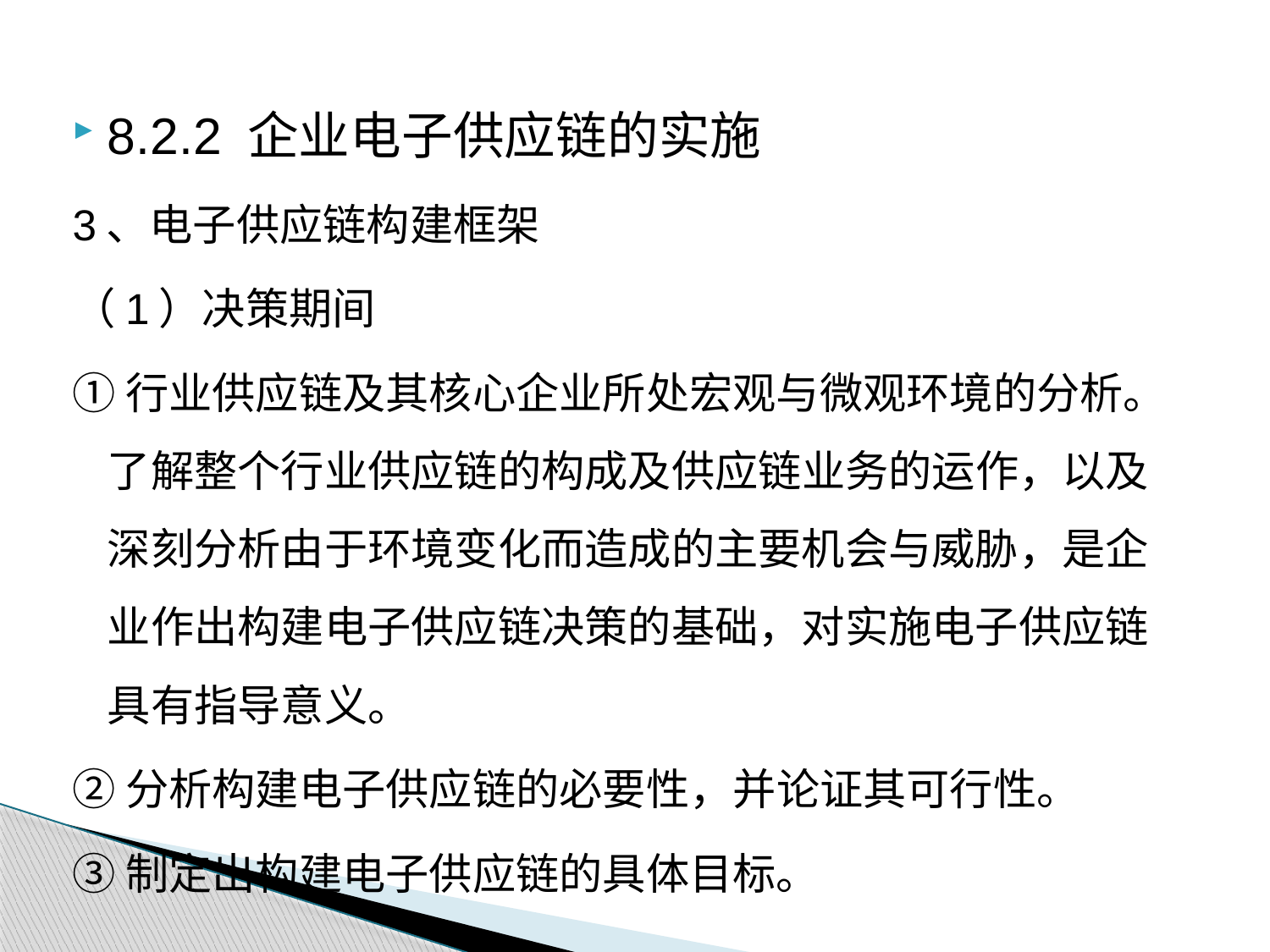

8.2.2 企业电子供应链的实施
3、电子供应链构建框架
（1）决策期间
①行业供应链及其核心企业所处宏观与微观环境的分析。了解整个行业供应链的构成及供应链业务的运作，以及深刻分析由于环境变化而造成的主要机会与威胁，是企业作出构建电子供应链决策的基础，对实施电子供应链具有指导意义。
②分析构建电子供应链的必要性，并论证其可行性。
③制定出构建电子供应链的具体目标。